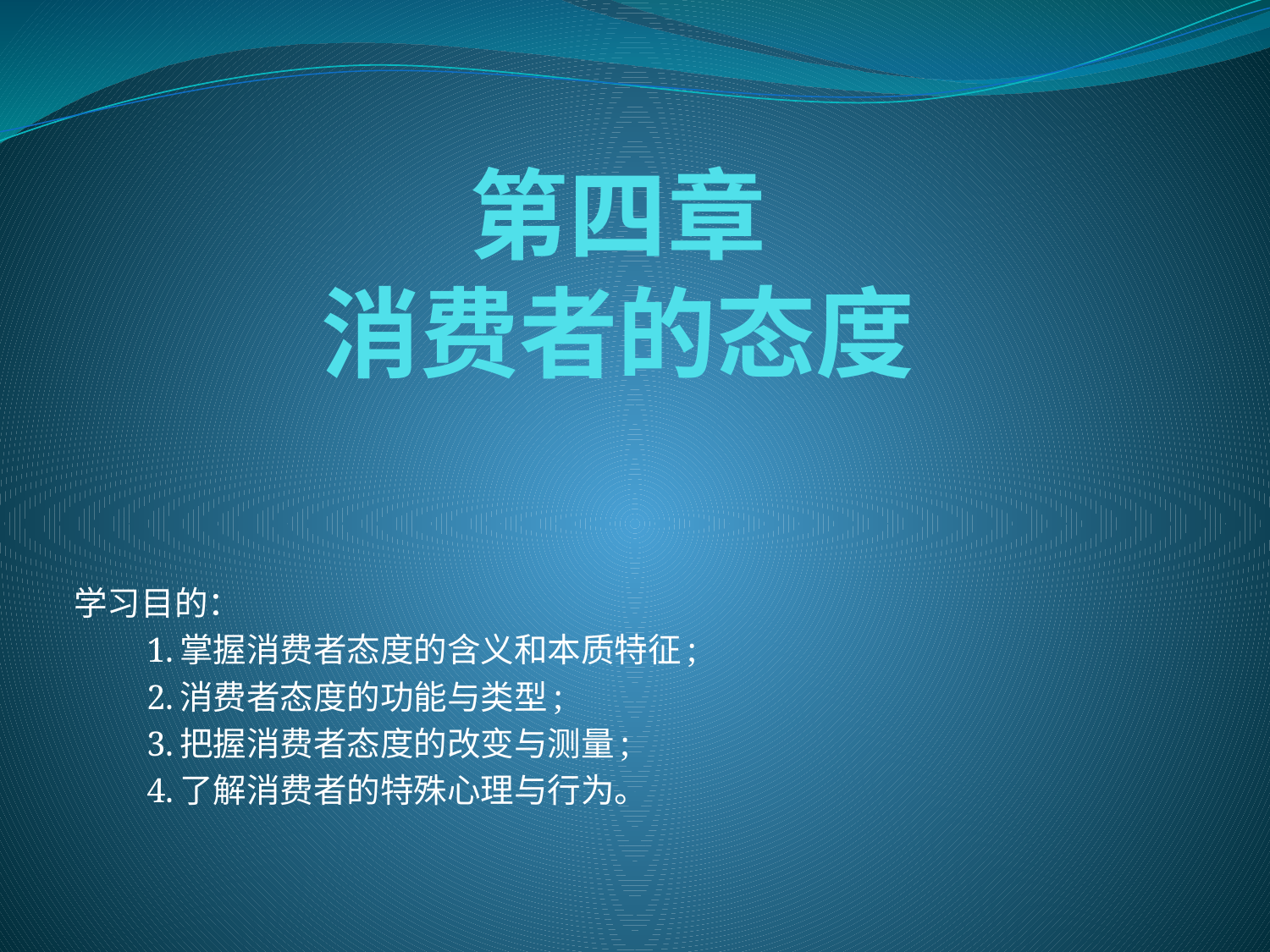

# 第四章 消费者的态度
学习目的：
　　1.掌握消费者态度的含义和本质特征;
　　2.消费者态度的功能与类型;
　　3.把握消费者态度的改变与测量;
　　4.了解消费者的特殊心理与行为。